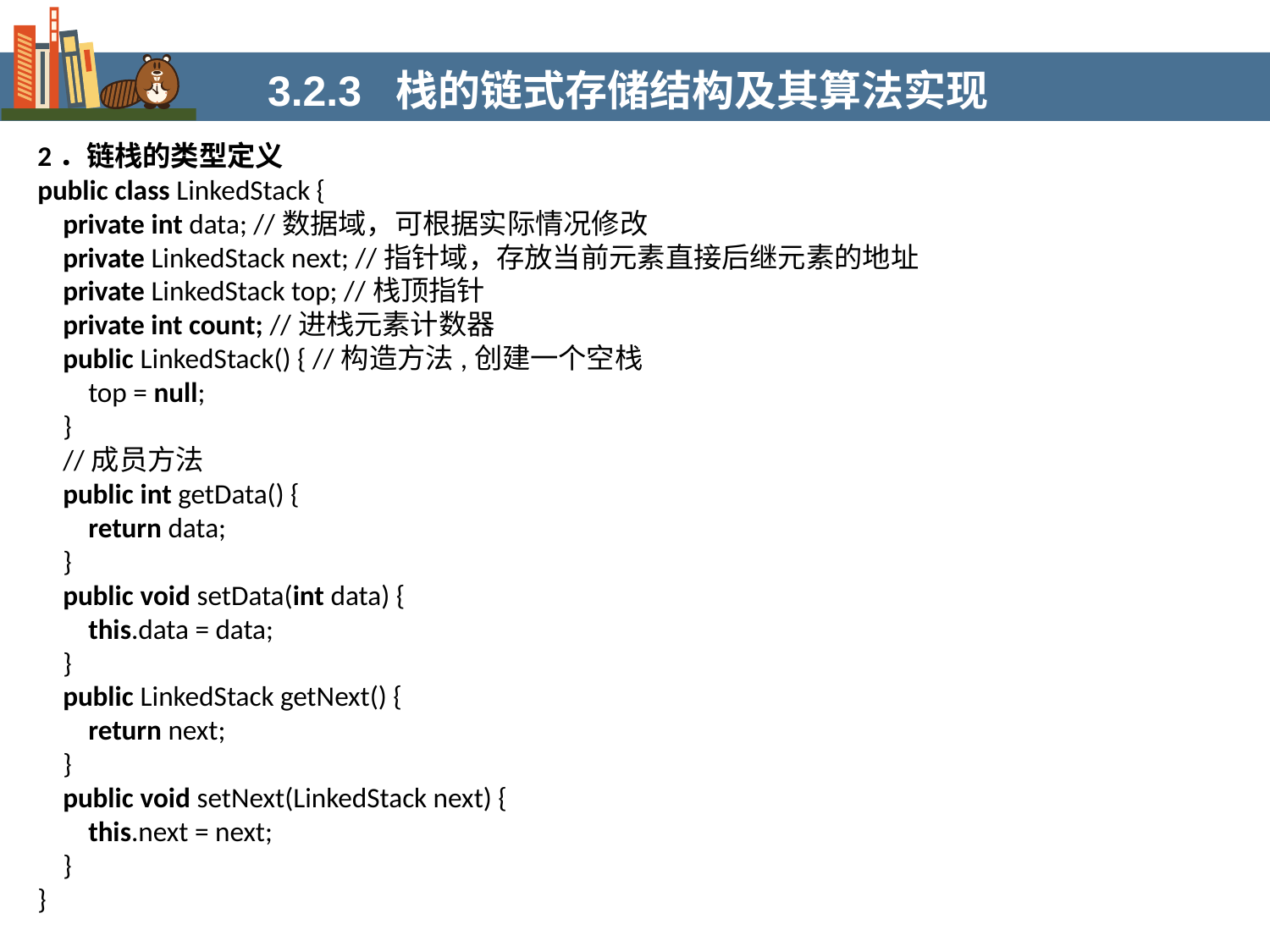

3.2.3  栈的链式存储结构及其算法实现
2．链栈的类型定义
public class LinkedStack {
    private int data; //数据域，可根据实际情况修改
    private LinkedStack next; //指针域，存放当前元素直接后继元素的地址
    private LinkedStack top; //栈顶指针
    private int count; //进栈元素计数器
    public LinkedStack() { //构造方法,创建一个空栈
        top = null;
    }
    //成员方法
    public int getData() {
        return data;
    }
    public void setData(int data) {
        this.data = data;
    }
    public LinkedStack getNext() {
        return next;
    }
    public void setNext(LinkedStack next) {
        this.next = next;
    }
}